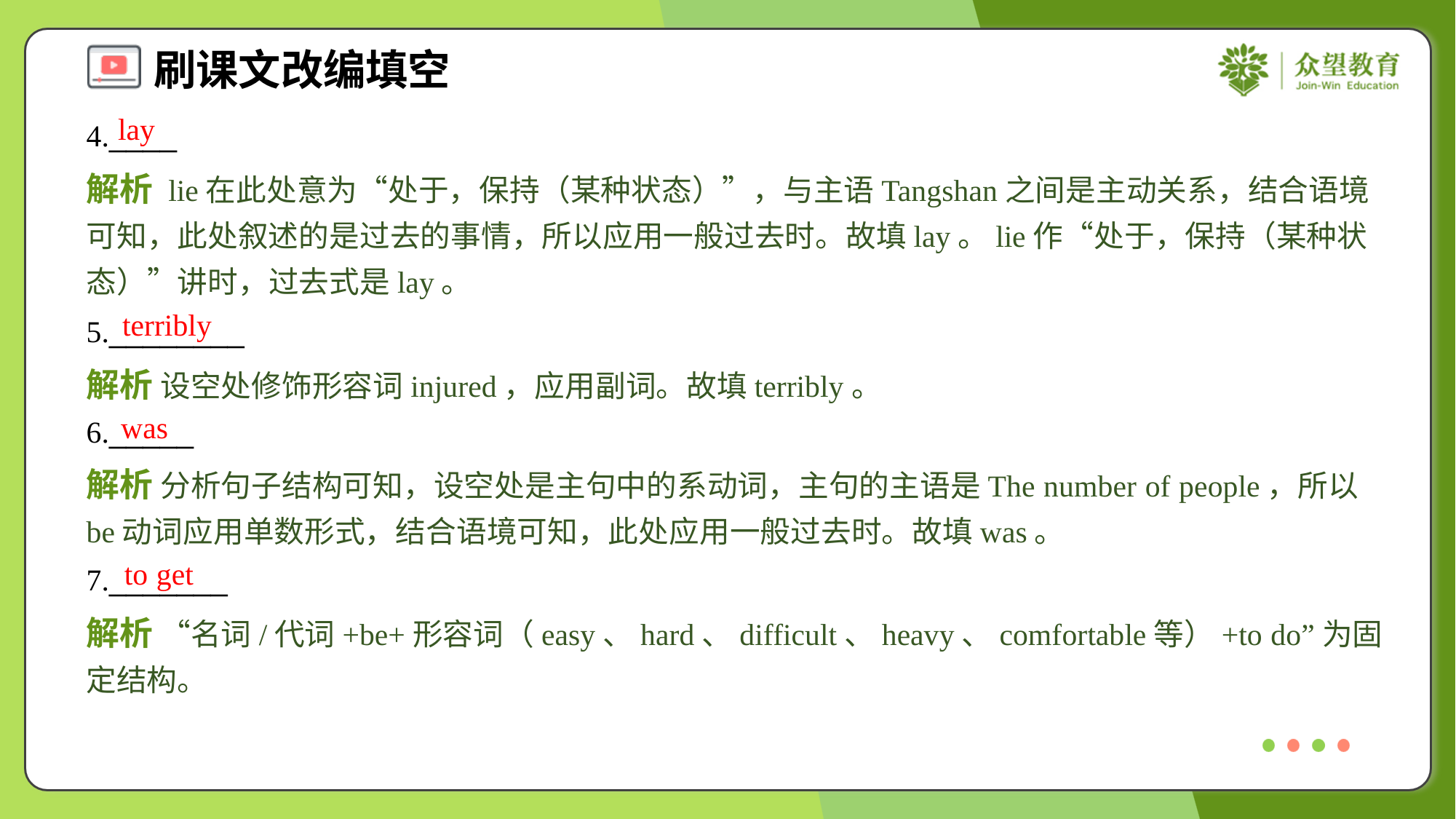

lay
4.____
解析 lie在此处意为“处于，保持（某种状态）”，与主语Tangshan之间是主动关系，结合语境可知，此处叙述的是过去的事情，所以应用一般过去时。故填lay。lie作“处于，保持（某种状态）”讲时，过去式是lay。
terribly
5.________
解析 设空处修饰形容词injured，应用副词。故填terribly。
was
6._____
解析 分析句子结构可知，设空处是主句中的系动词，主句的主语是The number of people，所以be动词应用单数形式，结合语境可知，此处应用一般过去时。故填was。
to get
7._______
解析 “名词/代词+be+形容词（easy、hard、difficult、heavy、comfortable等）+to do”为固定结构。